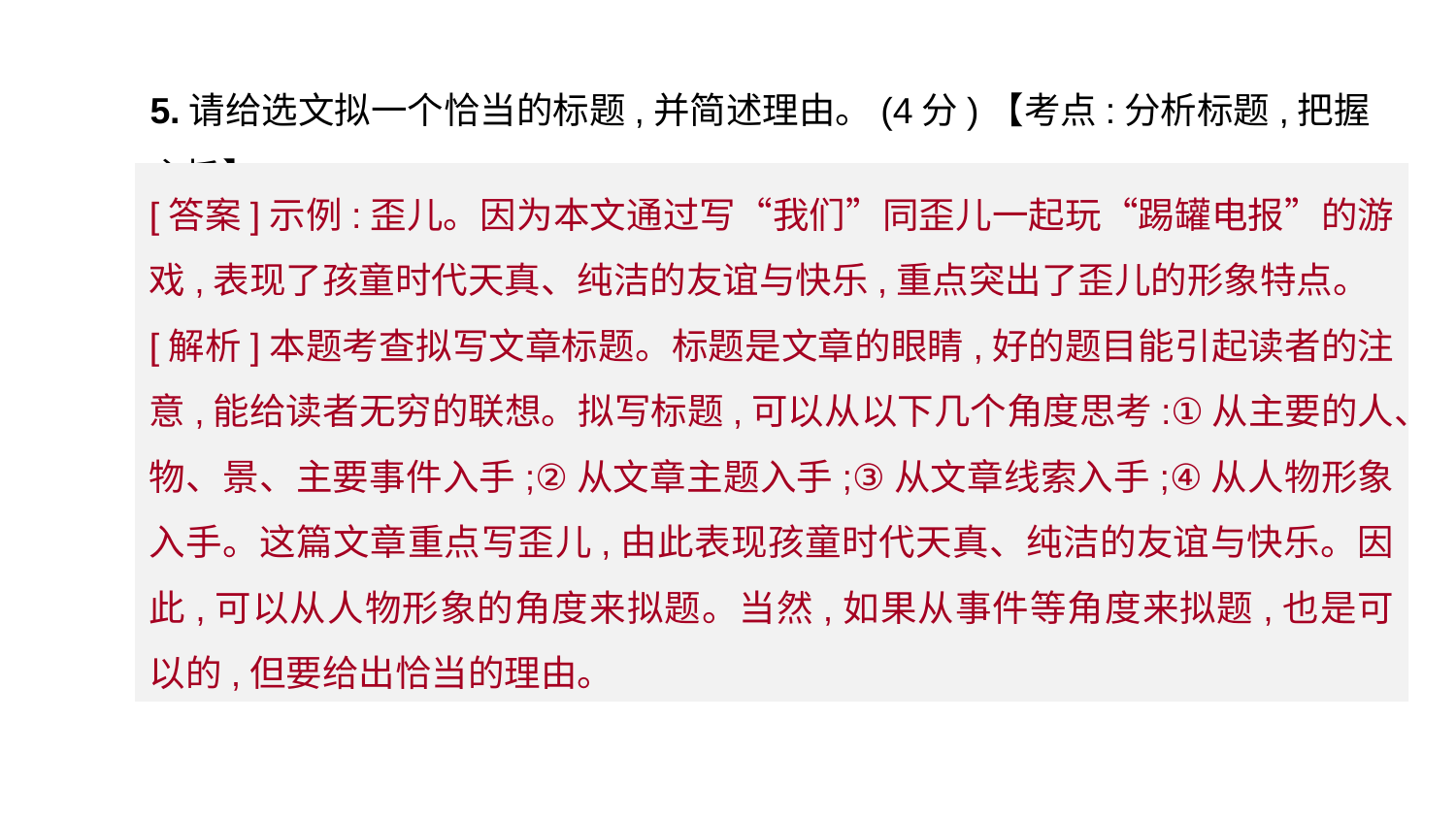

5.请给选文拟一个恰当的标题,并简述理由。(4分)【考点:分析标题,把握主旨】
[答案]示例:歪儿。因为本文通过写“我们”同歪儿一起玩“踢罐电报”的游戏,表现了孩童时代天真、纯洁的友谊与快乐,重点突出了歪儿的形象特点。
[解析]本题考查拟写文章标题。标题是文章的眼睛,好的题目能引起读者的注意,能给读者无穷的联想。拟写标题,可以从以下几个角度思考:①从主要的人、物、景、主要事件入手;②从文章主题入手;③从文章线索入手;④从人物形象入手。这篇文章重点写歪儿,由此表现孩童时代天真、纯洁的友谊与快乐。因此,可以从人物形象的角度来拟题。当然,如果从事件等角度来拟题,也是可以的,但要给出恰当的理由。